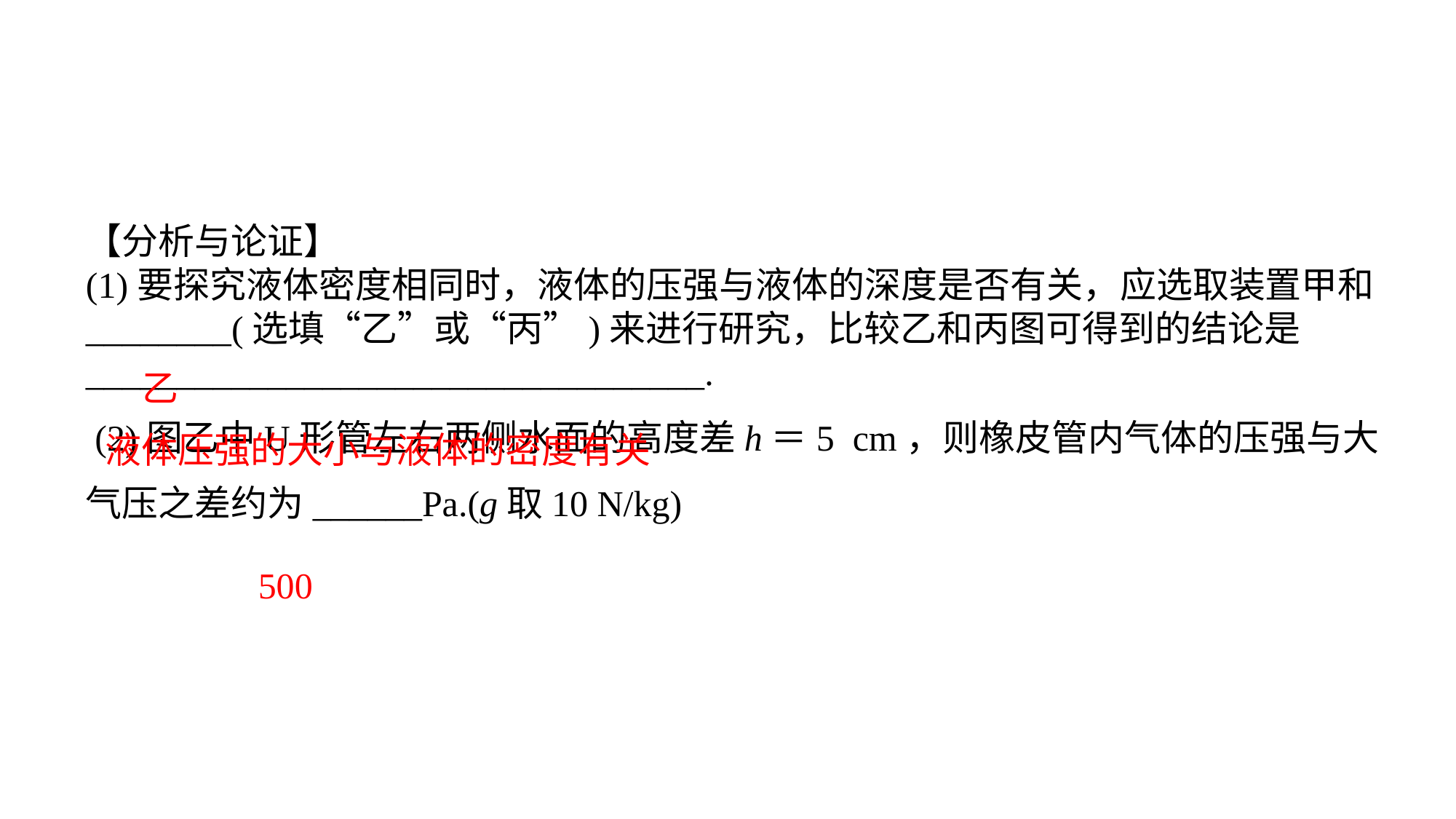

【分析与论证】(1)要探究液体密度相同时，液体的压强与液体的深度是否有关，应选取装置甲和________(选填“乙”或“丙”)来进行研究，比较乙和丙图可得到的结论是__________________________________. (2)图乙中U形管左右两侧水面的高度差h＝5  cm，则橡皮管内气体的压强与大气压之差约为______Pa.(g取10 N/kg)
乙
液体压强的大小与液体的密度有关
500